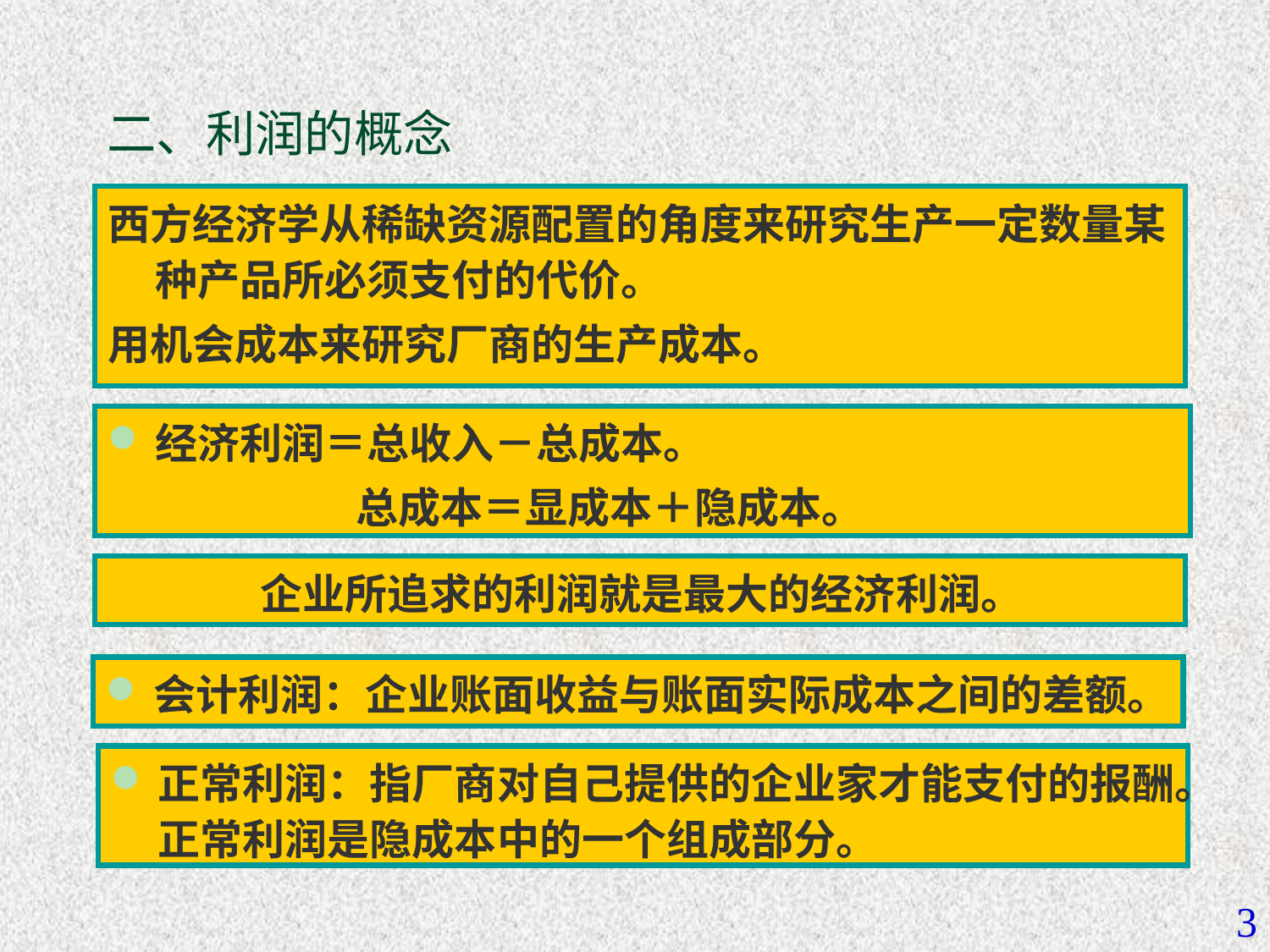

二、利润的概念
西方经济学从稀缺资源配置的角度来研究生产一定数量某种产品所必须支付的代价。
用机会成本来研究厂商的生产成本。
经济利润＝总收入－总成本。
                         总成本＝显成本＋隐成本。
               企业所追求的利润就是最大的经济利润。
会计利润：企业账面收益与账面实际成本之间的差额。
正常利润：指厂商对自己提供的企业家才能支付的报酬。正常利润是隐成本中的一个组成部分。
3